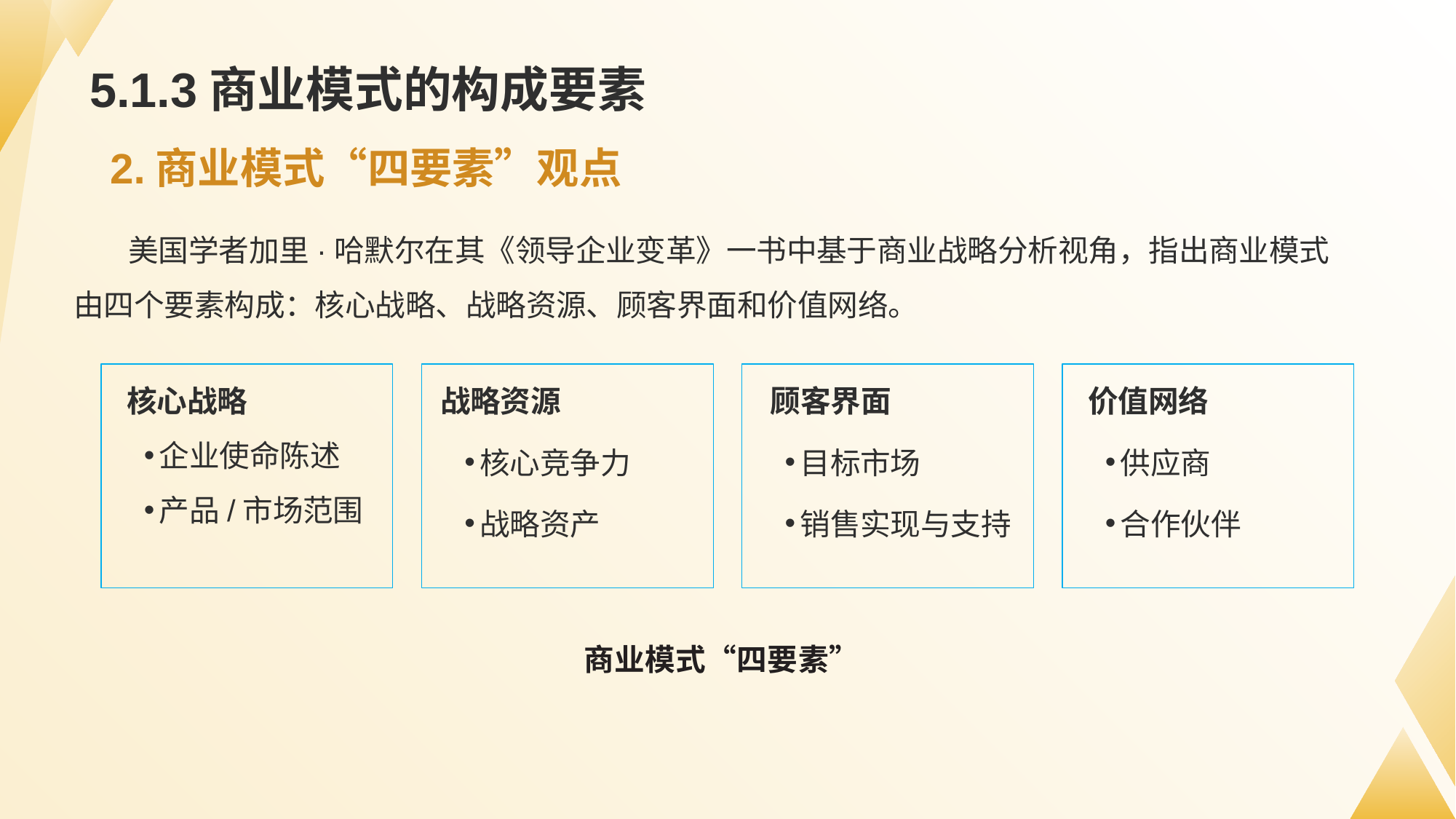

# 5.1.3商业模式的构成要素
2.商业模式“四要素”观点
美国学者加里·哈默尔在其《领导企业变革》一书中基于商业战略分析视角，指出商业模式由四个要素构成：核心战略、战略资源、顾客界面和价值网络。
核心战略
企业使命陈述
产品/市场范围
战略资源
核心竞争力
战略资产
顾客界面
目标市场
销售实现与支持
价值网络
供应商
合作伙伴
商业模式“四要素”